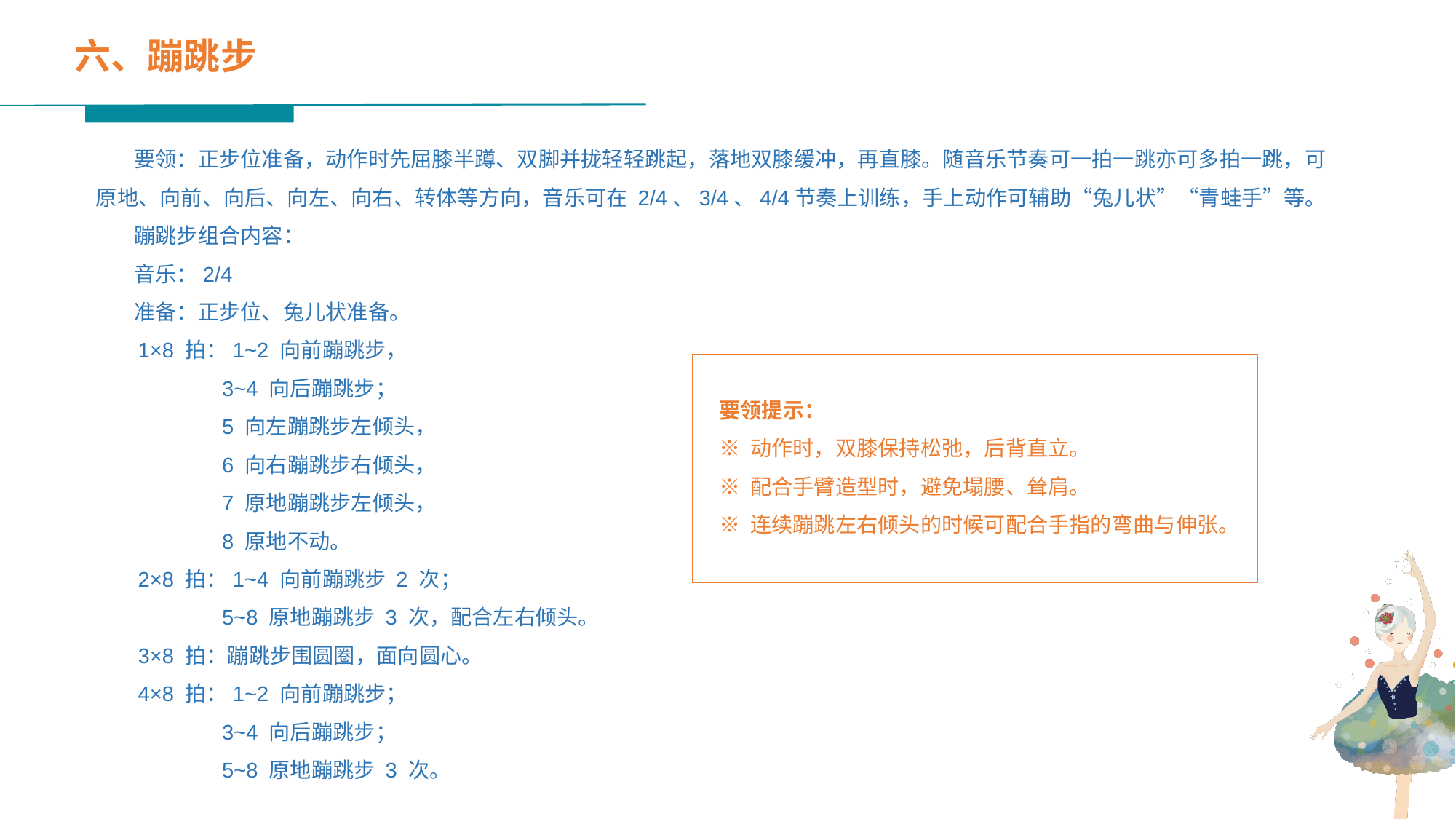

六、蹦跳步

       要领：正步位准备，动作时先屈膝半蹲、双脚并拢轻轻跳起，落地双膝缓冲，再直膝。随音乐节奏可一拍一跳亦可多拍一跳，可原地、向前、向后、向左、向右、转体等方向，音乐可在 2/4、3/4、4/4节奏上训练，手上动作可辅助“兔儿状”“青蛙手”等。
       蹦跳步组合内容：
       音乐：2/4
       准备：正步位、兔儿状准备。
       1×8 拍：1~2 向前蹦跳步，
                     3~4 向后蹦跳步；
                     5 向左蹦跳步左倾头，
                     6 向右蹦跳步右倾头，
                     7 原地蹦跳步左倾头，
                     8 原地不动。
       2×8 拍：1~4 向前蹦跳步 2 次；
                     5~8 原地蹦跳步 3 次，配合左右倾头。
       3×8 拍：蹦跳步围圆圈，面向圆心。
       4×8 拍：1~2 向前蹦跳步；
                     3~4 向后蹦跳步；
                     5~8 原地蹦跳步 3 次。

要领提示：
※ 动作时，双膝保持松弛，后背直立。
※ 配合手臂造型时，避免塌腰、耸肩。
※ 连续蹦跳左右倾头的时候可配合手指的弯曲与伸张。